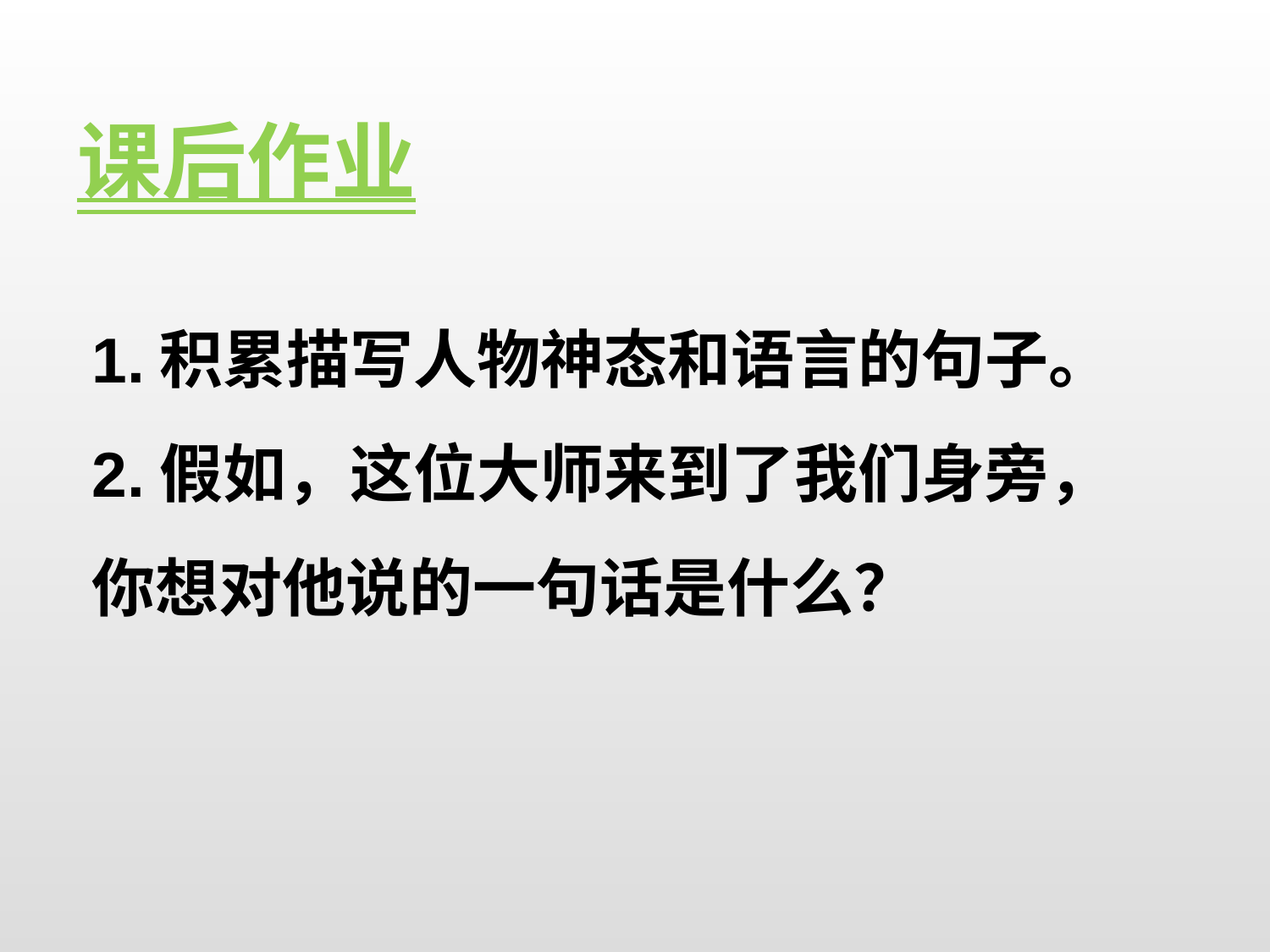

课后作业
1.积累描写人物神态和语言的句子。
2.假如，这位大师来到了我们身旁，你想对他说的一句话是什么？